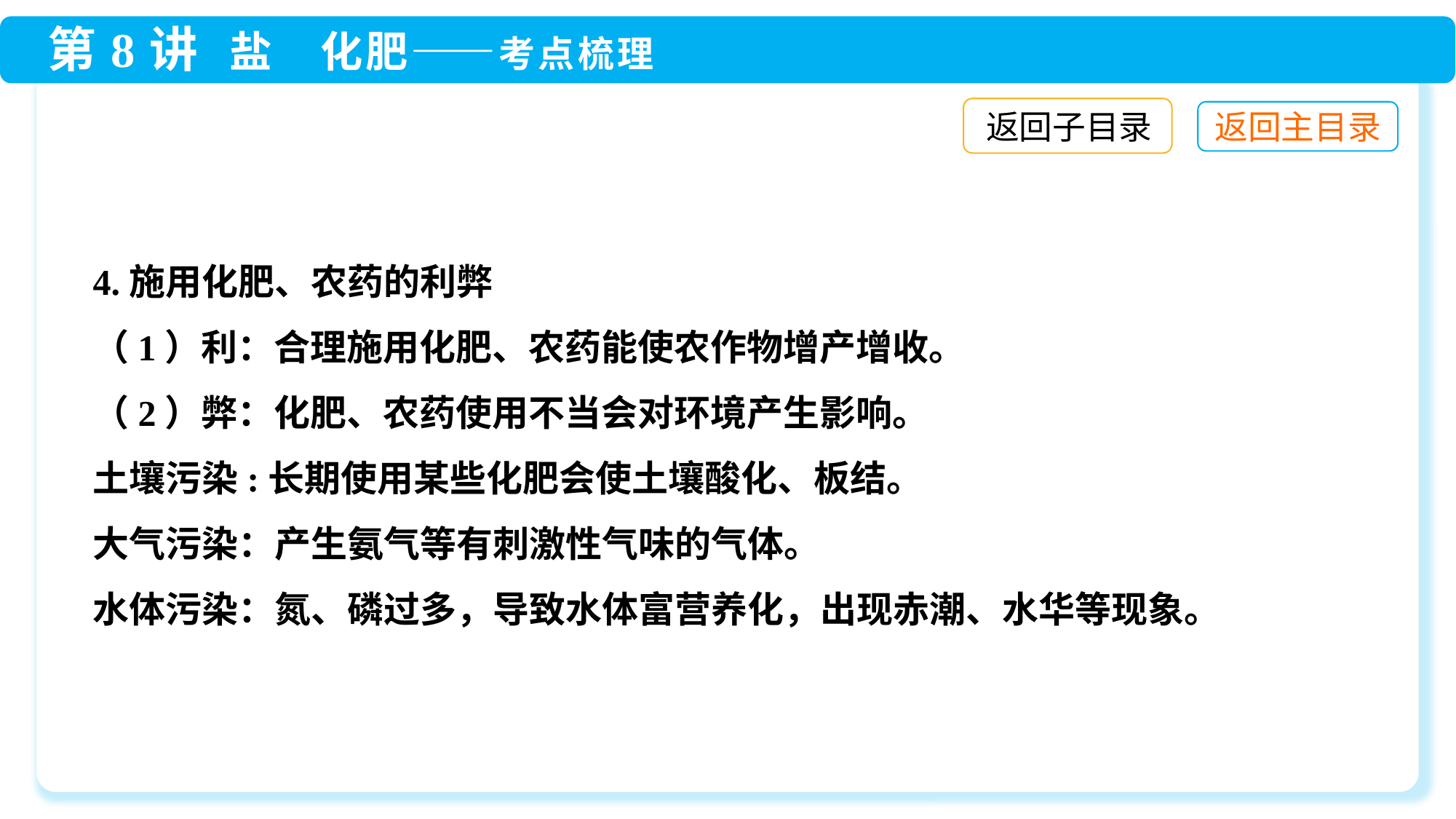

返回子目录
4.施用化肥、农药的利弊
（1）利：合理施用化肥、农药能使农作物增产增收。
（2）弊：化肥、农药使用不当会对环境产生影响。
土壤污染:长期使用某些化肥会使土壤酸化、板结。
大气污染：产生氨气等有刺激性气味的气体。
水体污染：氮、磷过多，导致水体富营养化，出现赤潮、水华等现象。